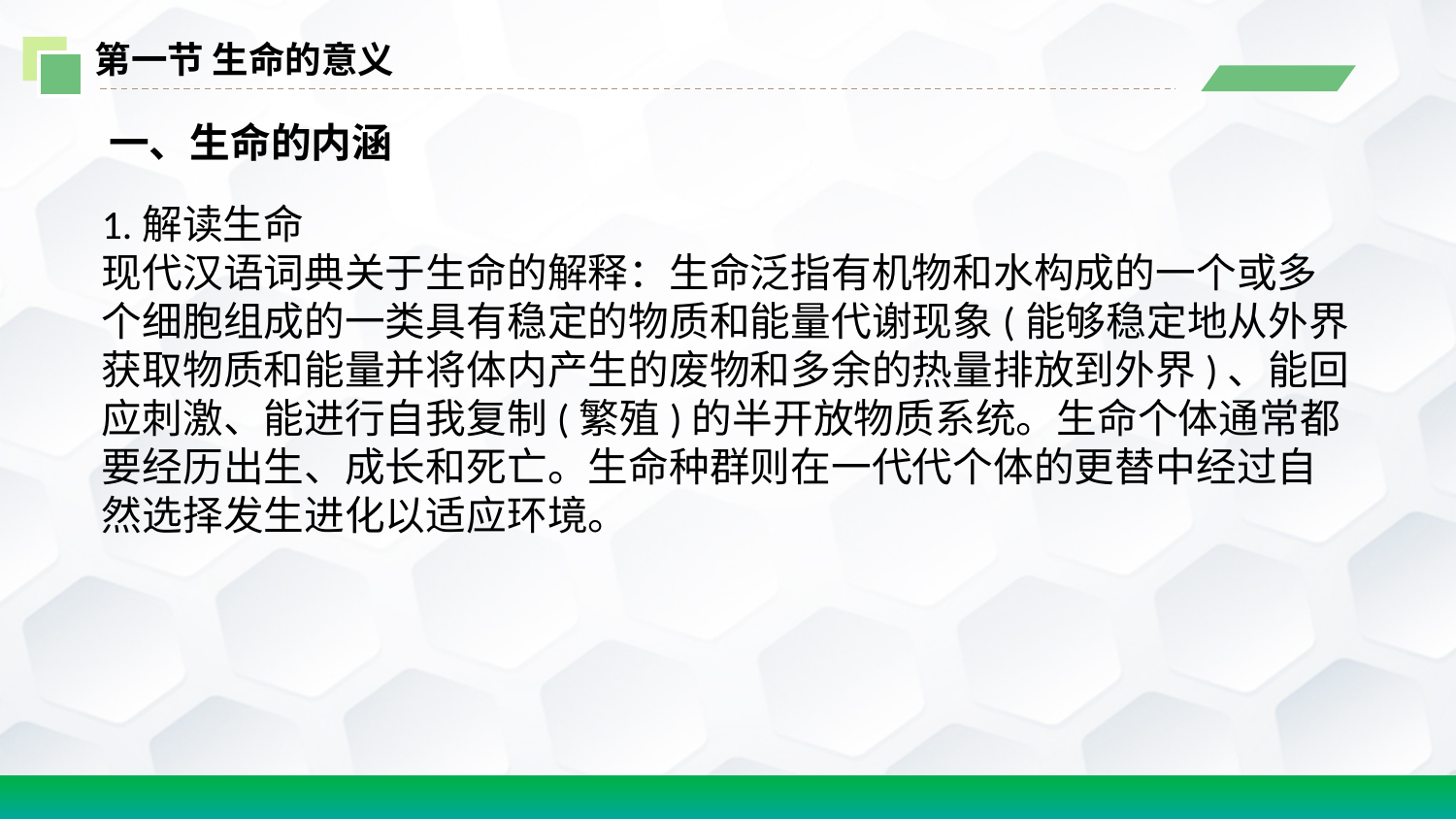

第一节 生命的意义
 一、生命的内涵
1.解读生命
现代汉语词典关于生命的解释：生命泛指有机物和水构成的一个或多个细胞组成的一类具有稳定的物质和能量代谢现象(能够稳定地从外界获取物质和能量并将体内产生的废物和多余的热量排放到外界)、能回应刺激、能进行自我复制(繁殖)的半开放物质系统。生命个体通常都要经历出生、成长和死亡。生命种群则在一代代个体的更替中经过自然选择发生进化以适应环境。